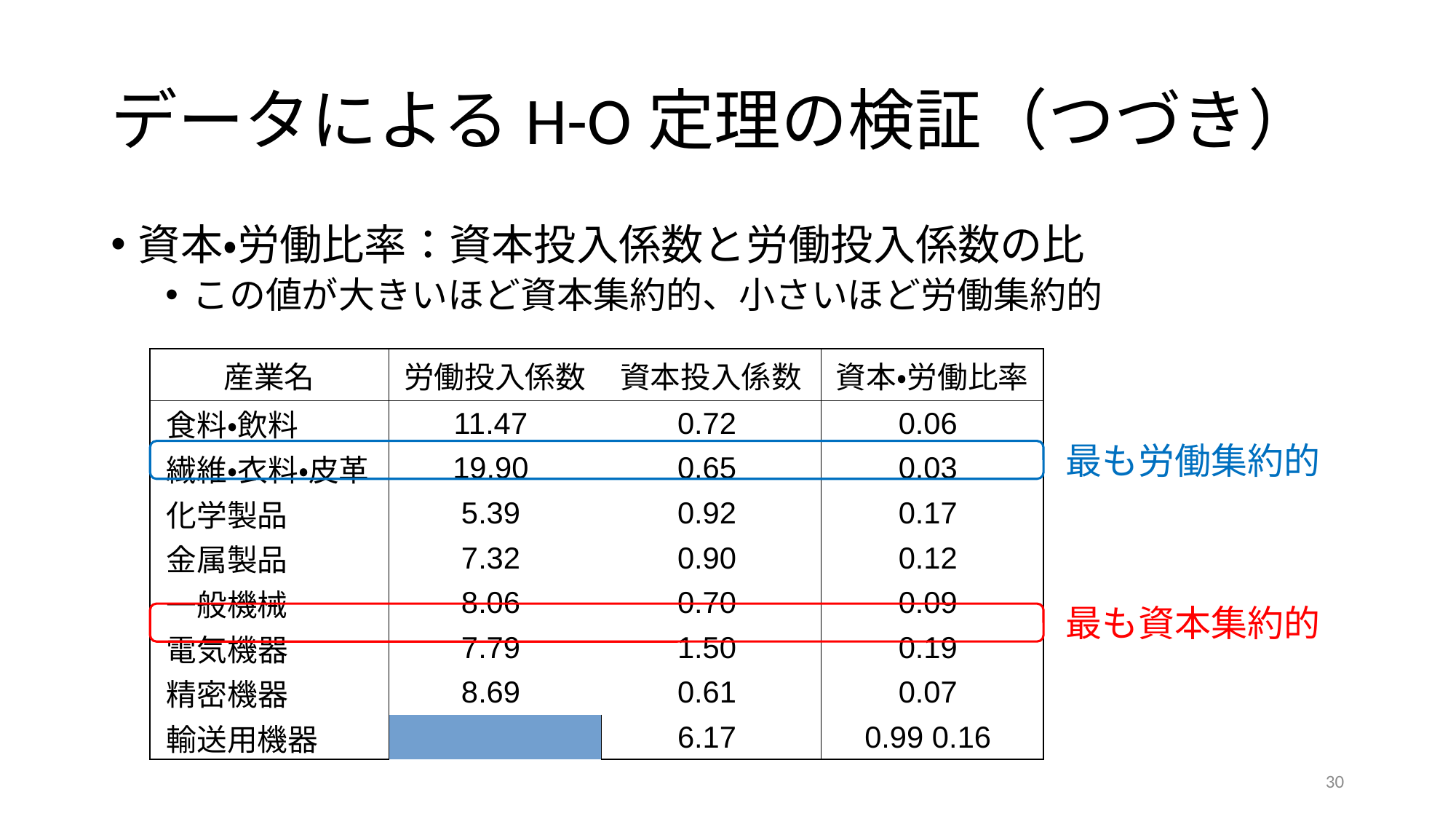

# データによるH-O定理の検証（つづき）
資本・労働比率：資本投入係数と労働投入係数の比
この値が大きいほど資本集約的、小さいほど労働集約的
| 産業名 |  | 労働投入係数 | 資本投入係数 | 資本・労働比率 |
| --- | --- | --- | --- | --- |
| 食料・飲料 |  | 11.47 | 0.72 | 0.06 |
| 繊維・衣料・皮革 |  | 19.90 | 0.65 | 0.03 |
| 化学製品 |  | 5.39 | 0.92 | 0.17 |
| 金属製品 |  | 7.32 | 0.90 | 0.12 |
| 一般機械 |  | 8.06 | 0.70 | 0.09 |
| 電気機器 |  | 7.79 | 1.50 | 0.19 |
| 精密機器 |  | 8.69 | 0.61 | 0.07 |
| 輸送用機器 |  | 6.17 | 0.99 | 0.16 |
最も労働集約的

最も資本集約的

30